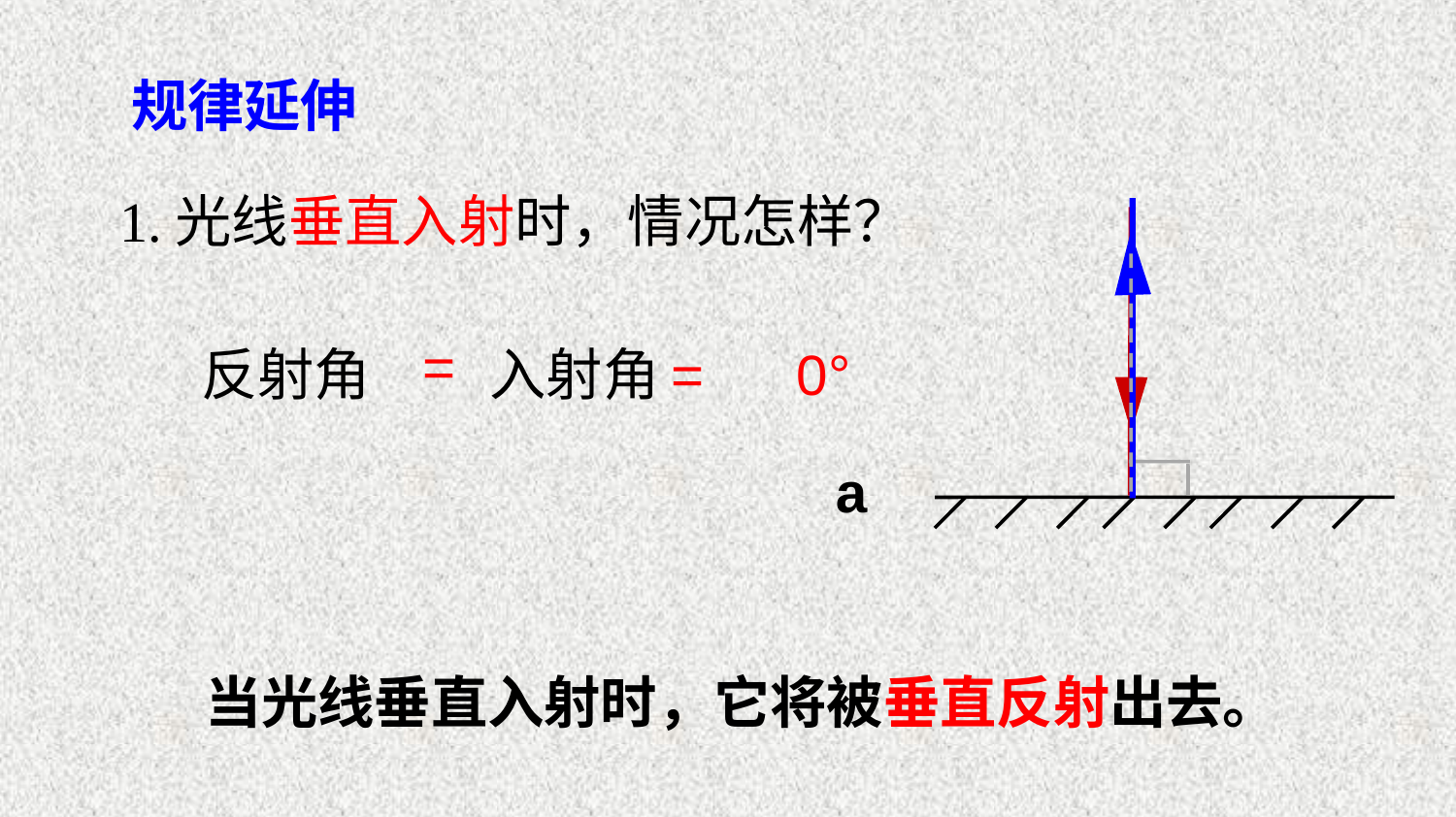

规律延伸
1.光线垂直入射时，情况怎样？

=
反射角
入射角
  =
0°
a

当光线垂直入射时，它将被垂直反射出去。